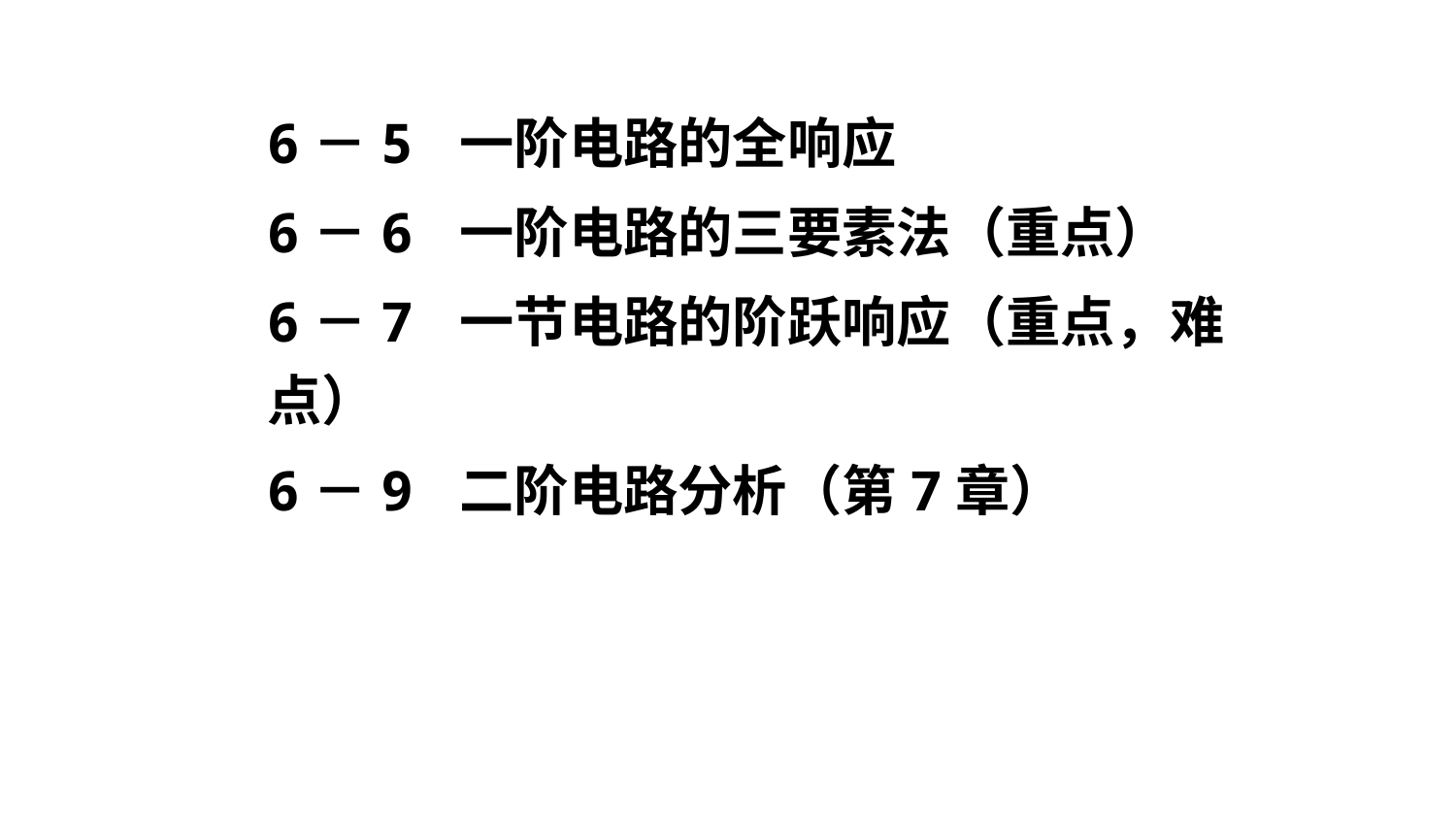

6－5 一阶电路的全响应
6－6 一阶电路的三要素法（重点）
6－7 一节电路的阶跃响应（重点，难点）
6－9 二阶电路分析（第7章）